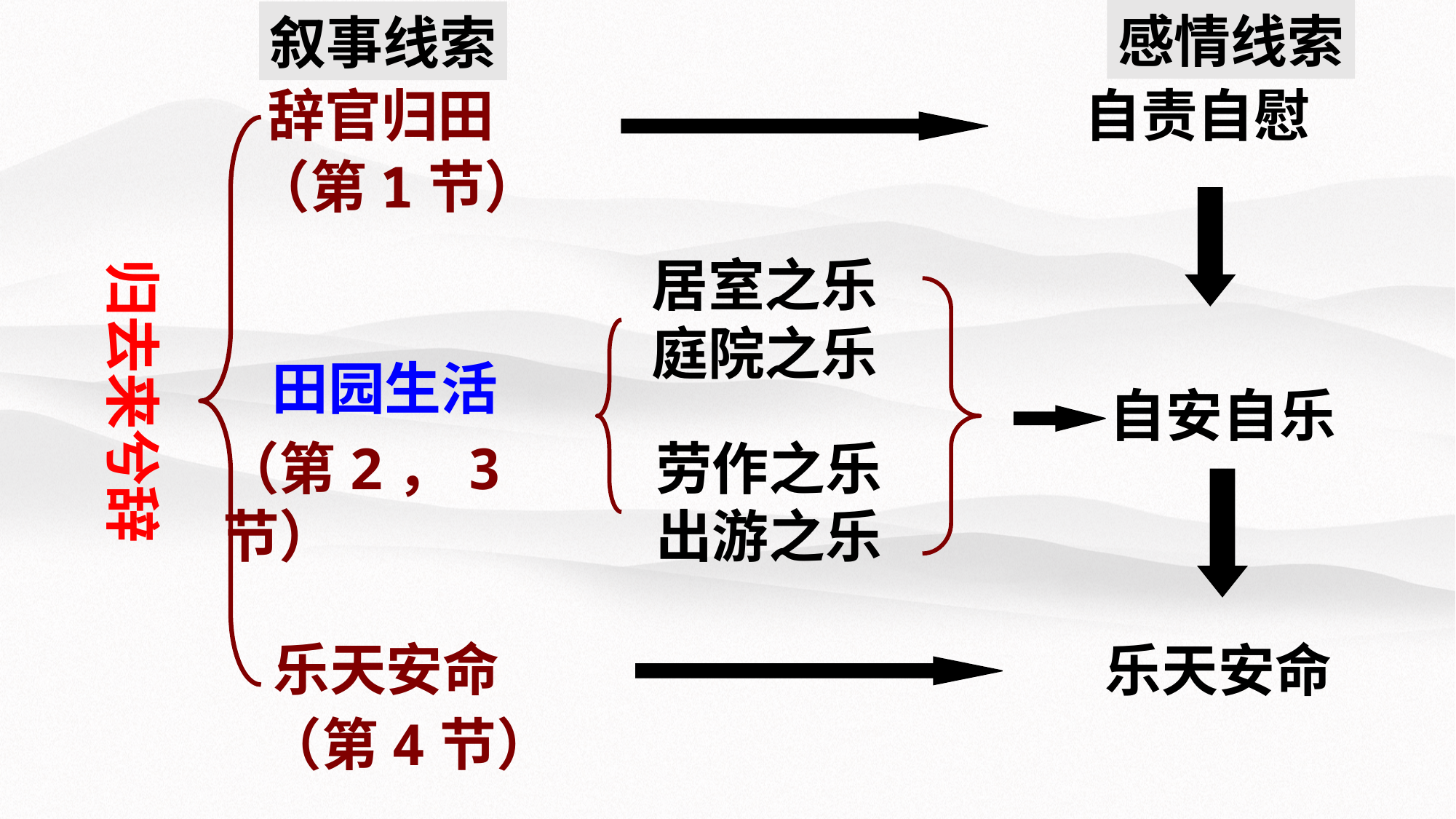

感情线索
叙事线索
辞官归田
自责自慰

（第1节）

居室之乐
庭院之乐
归去来兮辞

田园生活
  自安自乐

（第2，3节）
劳作之乐
出游之乐

乐天安命
乐天安命

（第4节）